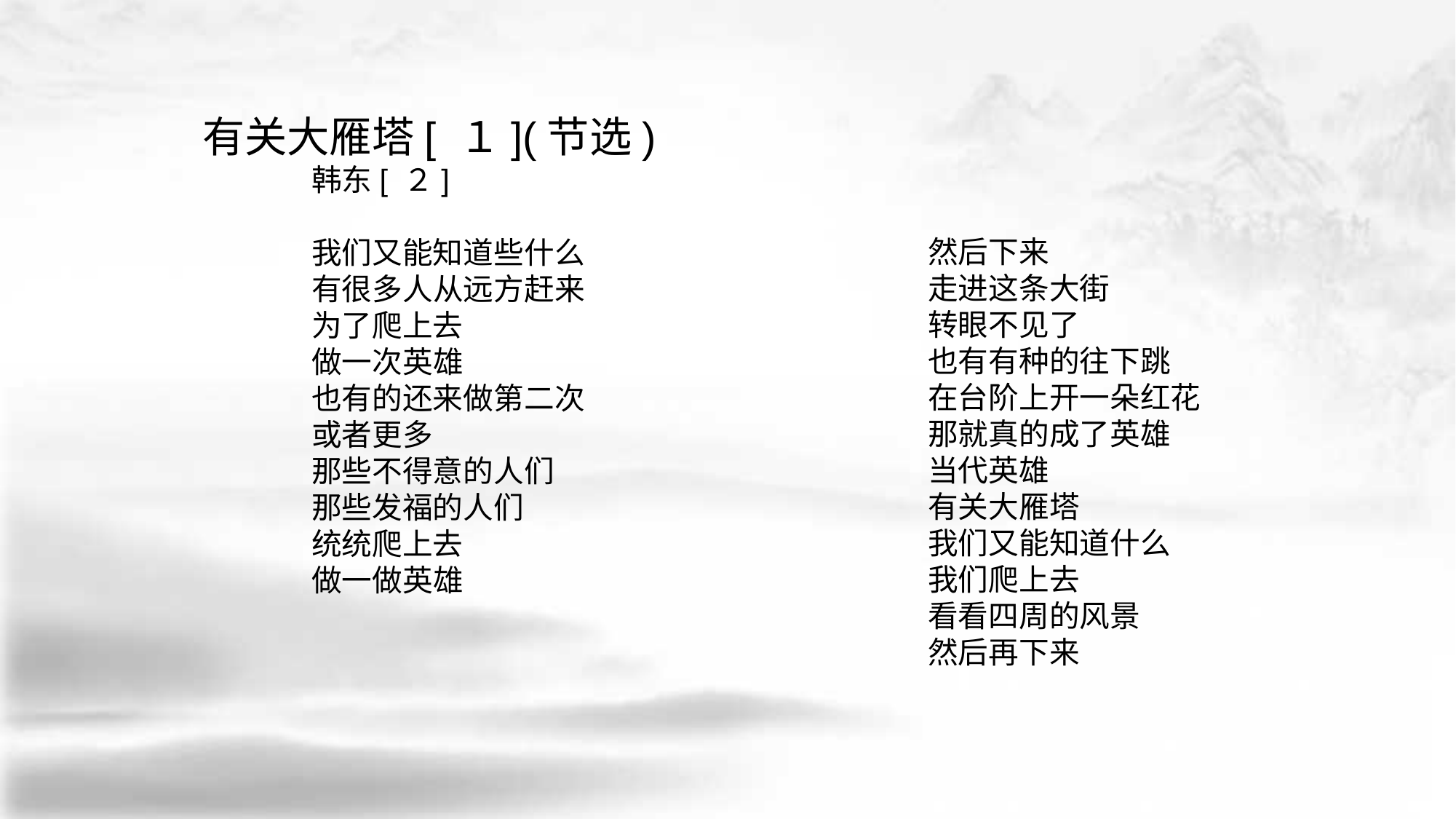

有关大雁塔[ １](节选)
	韩东[ ２]

	我们又能知道些什么
	有很多人从远方赶来
	为了爬上去
	做一次英雄
	也有的还来做第二次
	或者更多
	那些不得意的人们
	那些发福的人们
	统统爬上去
	做一做英雄

	然后下来
	走进这条大街
	转眼不见了
	也有有种的往下跳
	在台阶上开一朵红花
	那就真的成了英雄
	当代英雄
	有关大雁塔
	我们又能知道什么
	我们爬上去
 	看看四周的风景
	然后再下来